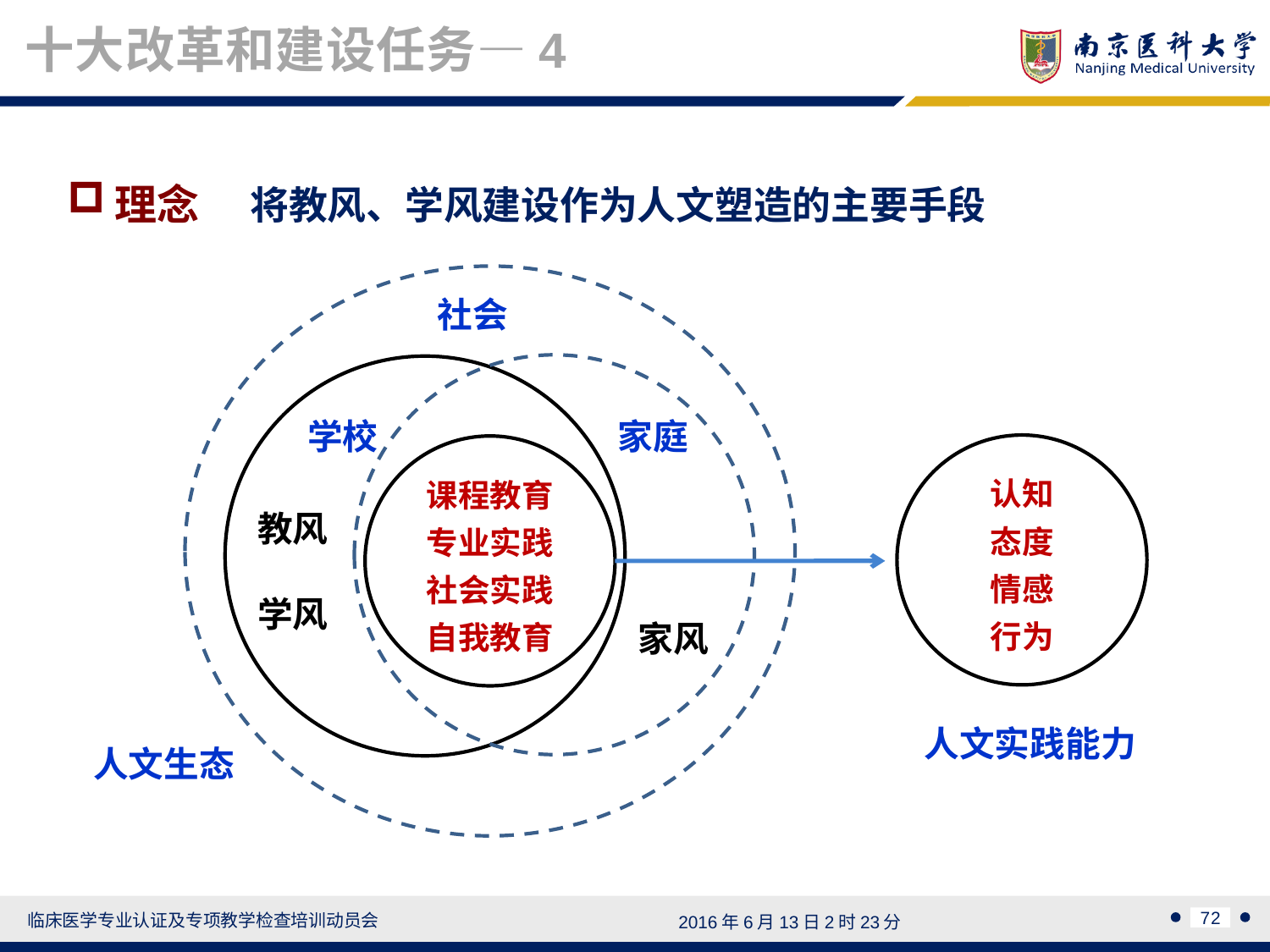

十大改革和建设任务—4
理念
将教风、学风建设作为人文塑造的主要手段

社会

学校
家庭
认知
态度
情感
行为
课程教育
专业实践
社会实践
自我教育
教风
学风
家风
人文实践能力
人文生态